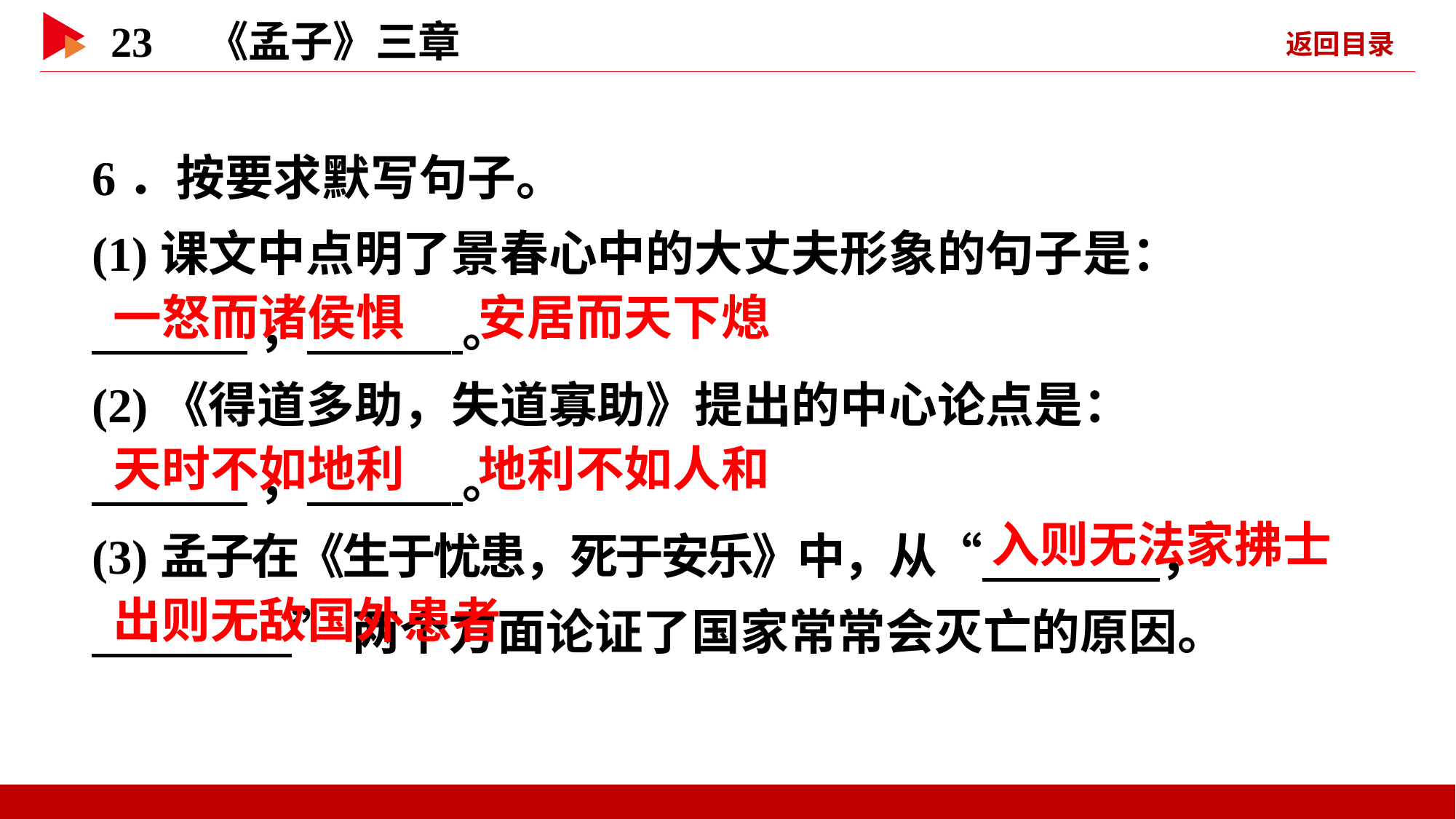

6．按要求默写句子。
(1)课文中点明了景春心中的大丈夫形象的句子是：
              ，              。
(2)《得道多助，失道寡助》提出的中心论点是：
              ，              。
(3)孟子在《生于忧患，死于安乐》中，从“                ，
                  ”两个方面论证了国家常常会灭亡的原因。
 一怒而诸侯惧
 安居而天下熄
 天时不如地利
 地利不如人和
 入则无法家拂士
 出则无敌国外患者